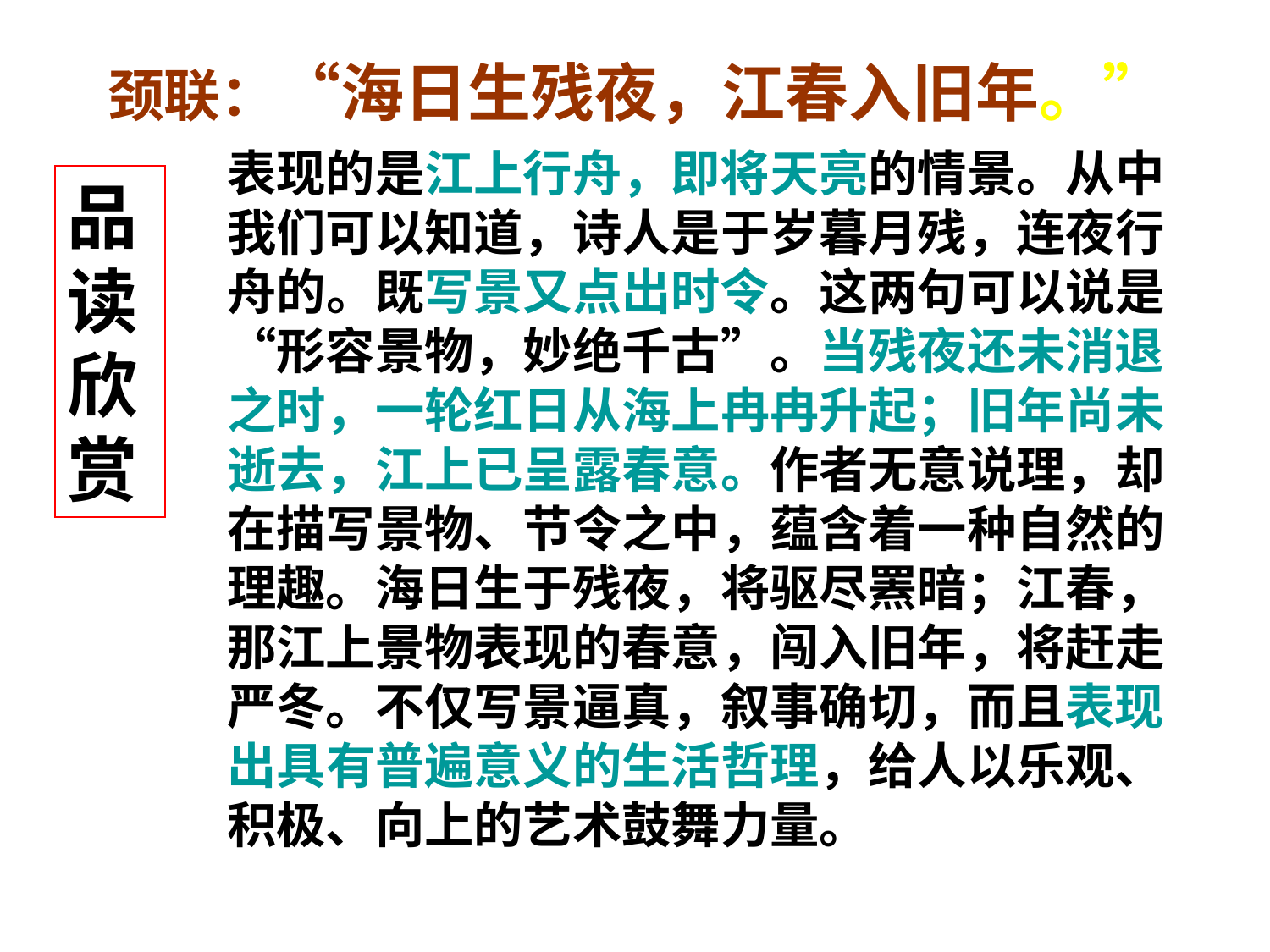

颈联：“海日生残夜，江春入旧年。”
表现的是江上行舟，即将天亮的情景。从中我们可以知道，诗人是于岁暮月残，连夜行舟的。既写景又点出时令。这两句可以说是“形容景物，妙绝千古”。当残夜还未消退之时，一轮红日从海上冉冉升起；旧年尚未逝去，江上已呈露春意。作者无意说理，却在描写景物、节令之中，蕴含着一种自然的理趣。海日生于残夜，将驱尽罴暗；江春，那江上景物表现的春意，闯入旧年，将赶走严冬。不仅写景逼真，叙事确切，而且表现出具有普遍意义的生活哲理，给人以乐观、积极、向上的艺术鼓舞力量。
品读欣赏